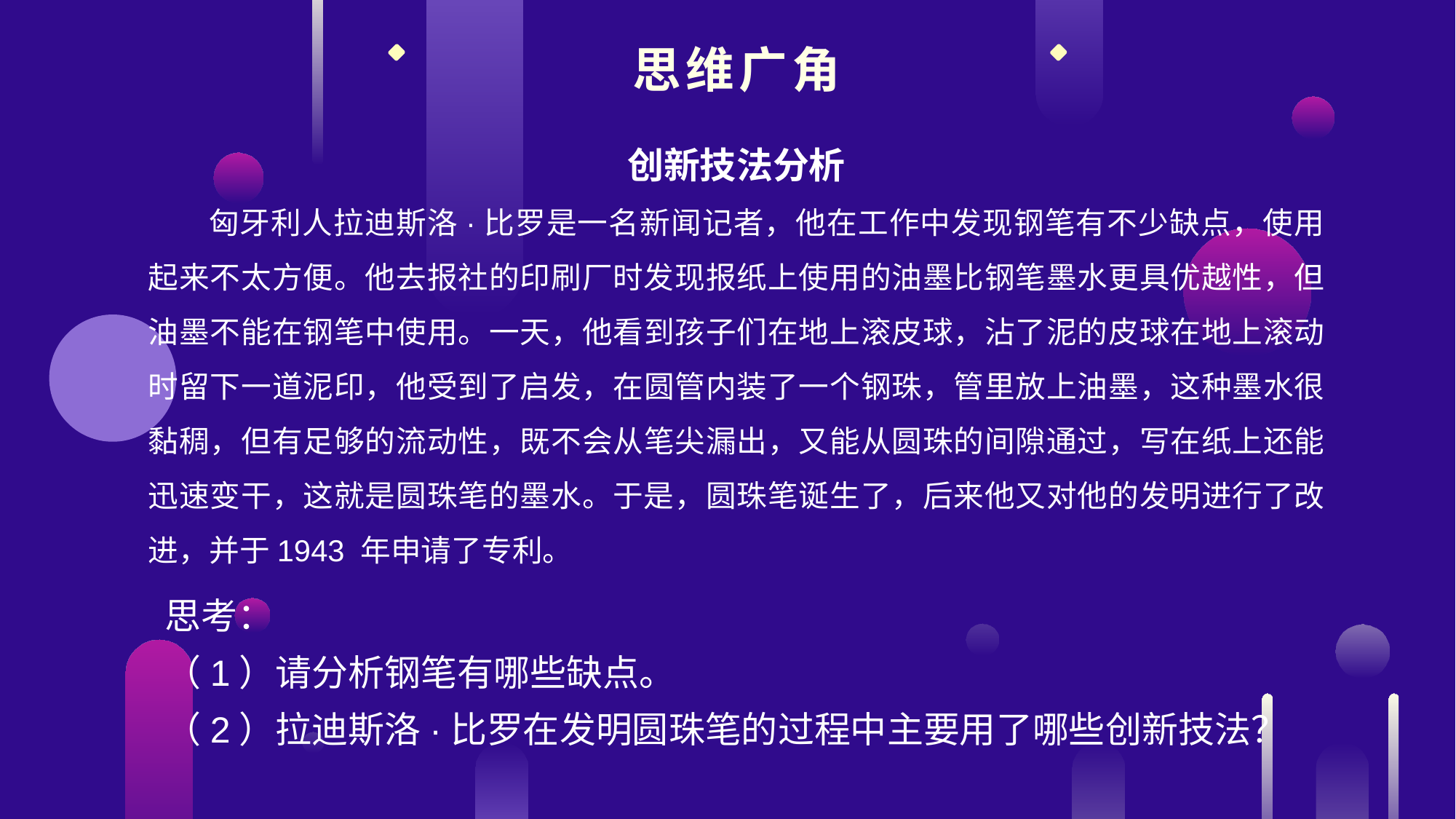

思维广角

创新技法分析
匈牙利人拉迪斯洛·比罗是一名新闻记者，他在工作中发现钢笔有不少缺点，使用起来不太方便。他去报社的印刷厂时发现报纸上使用的油墨比钢笔墨水更具优越性，但油墨不能在钢笔中使用。一天，他看到孩子们在地上滚皮球，沾了泥的皮球在地上滚动时留下一道泥印，他受到了启发，在圆管内装了一个钢珠，管里放上油墨，这种墨水很黏稠，但有足够的流动性，既不会从笔尖漏出，又能从圆珠的间隙通过，写在纸上还能迅速变干，这就是圆珠笔的墨水。于是，圆珠笔诞生了，后来他又对他的发明进行了改进，并于1943 年申请了专利。

思考：
（1）请分析钢笔有哪些缺点。
（2）拉迪斯洛·比罗在发明圆珠笔的过程中主要用了哪些创新技法？